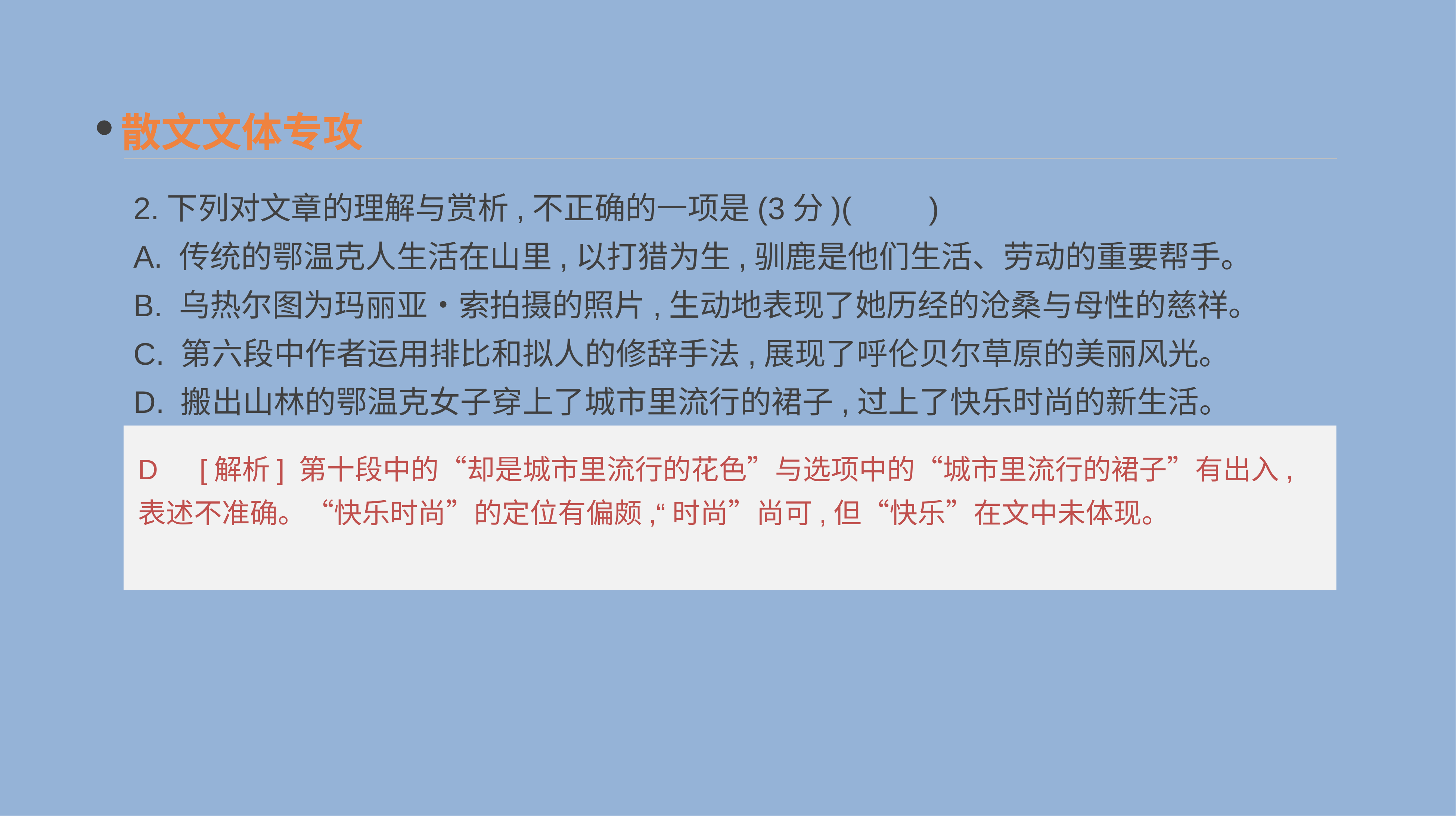

散文文体专攻

2.下列对文章的理解与赏析,不正确的一项是(3分)(　　)
A. 传统的鄂温克人生活在山里,以打猎为生,驯鹿是他们生活、劳动的重要帮手。
B. 乌热尔图为玛丽亚•索拍摄的照片,生动地表现了她历经的沧桑与母性的慈祥。
C. 第六段中作者运用排比和拟人的修辞手法,展现了呼伦贝尔草原的美丽风光。
D. 搬出山林的鄂温克女子穿上了城市里流行的裙子,过上了快乐时尚的新生活。

D　[解析] 第十段中的“却是城市里流行的花色”与选项中的“城市里流行的裙子”有出入,表述不准确。“快乐时尚”的定位有偏颇,“时尚”尚可,但“快乐”在文中未体现。